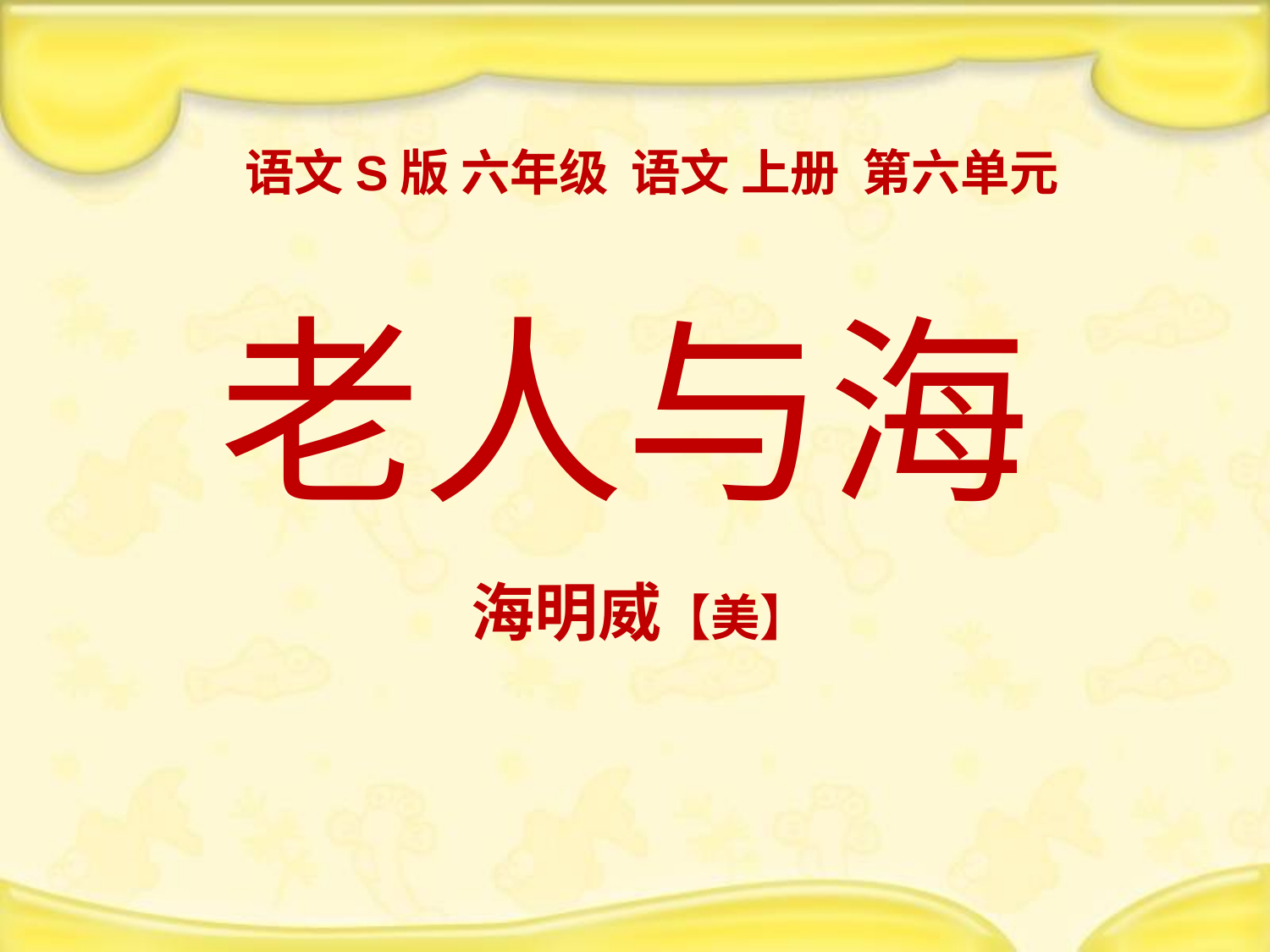

语文S版 六年级  语文 上册  第六单元
# 老人与海
海明威【美】